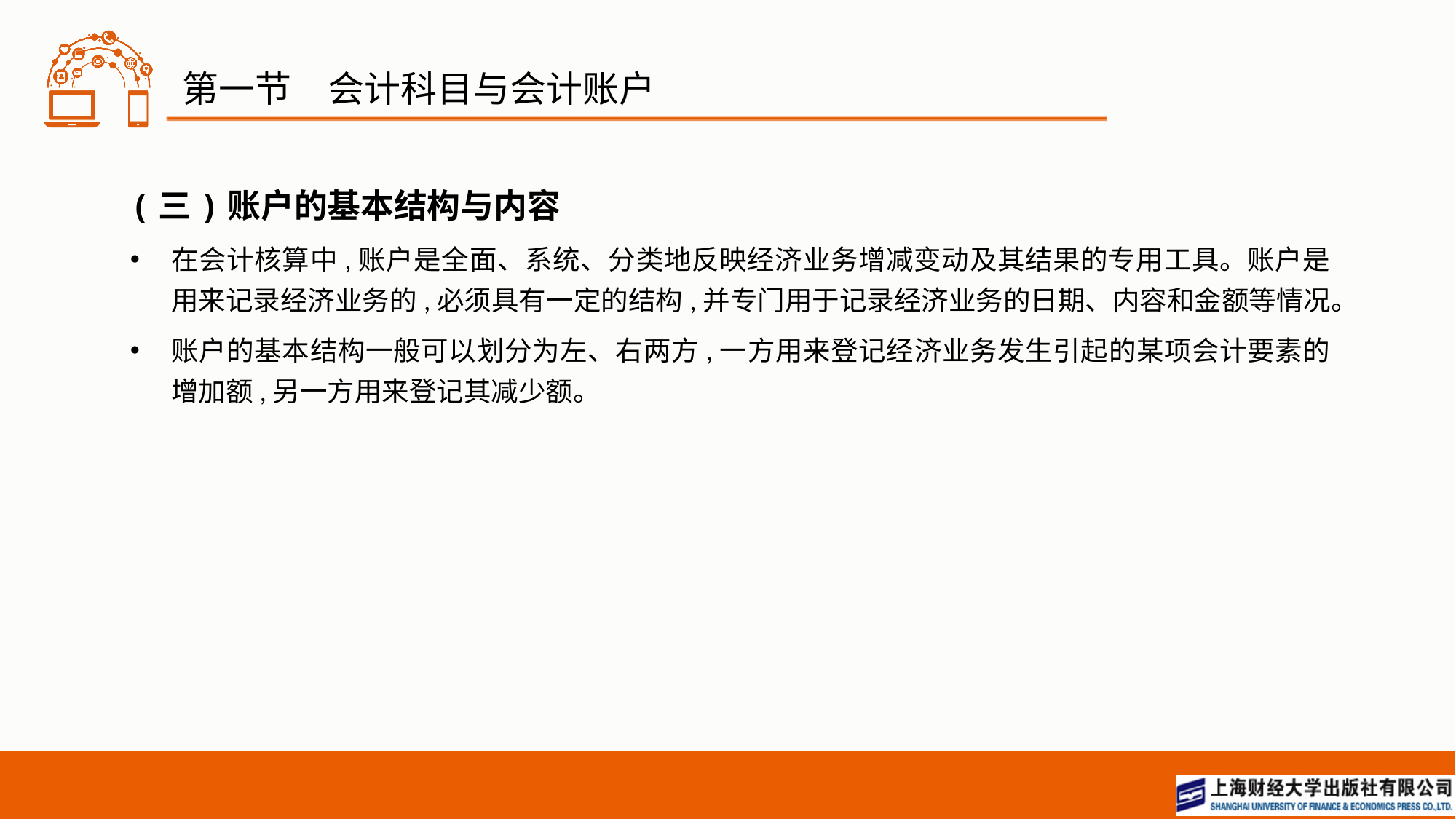

# 第一节　会计科目与会计账户
(三)账户的基本结构与内容
在会计核算中,账户是全面、系统、分类地反映经济业务增减变动及其结果的专用工具。账户是用来记录经济业务的,必须具有一定的结构,并专门用于记录经济业务的日期、内容和金额等情况。
账户的基本结构一般可以划分为左、右两方,一方用来登记经济业务发生引起的某项会计要素的增加额,另一方用来登记其减少额。